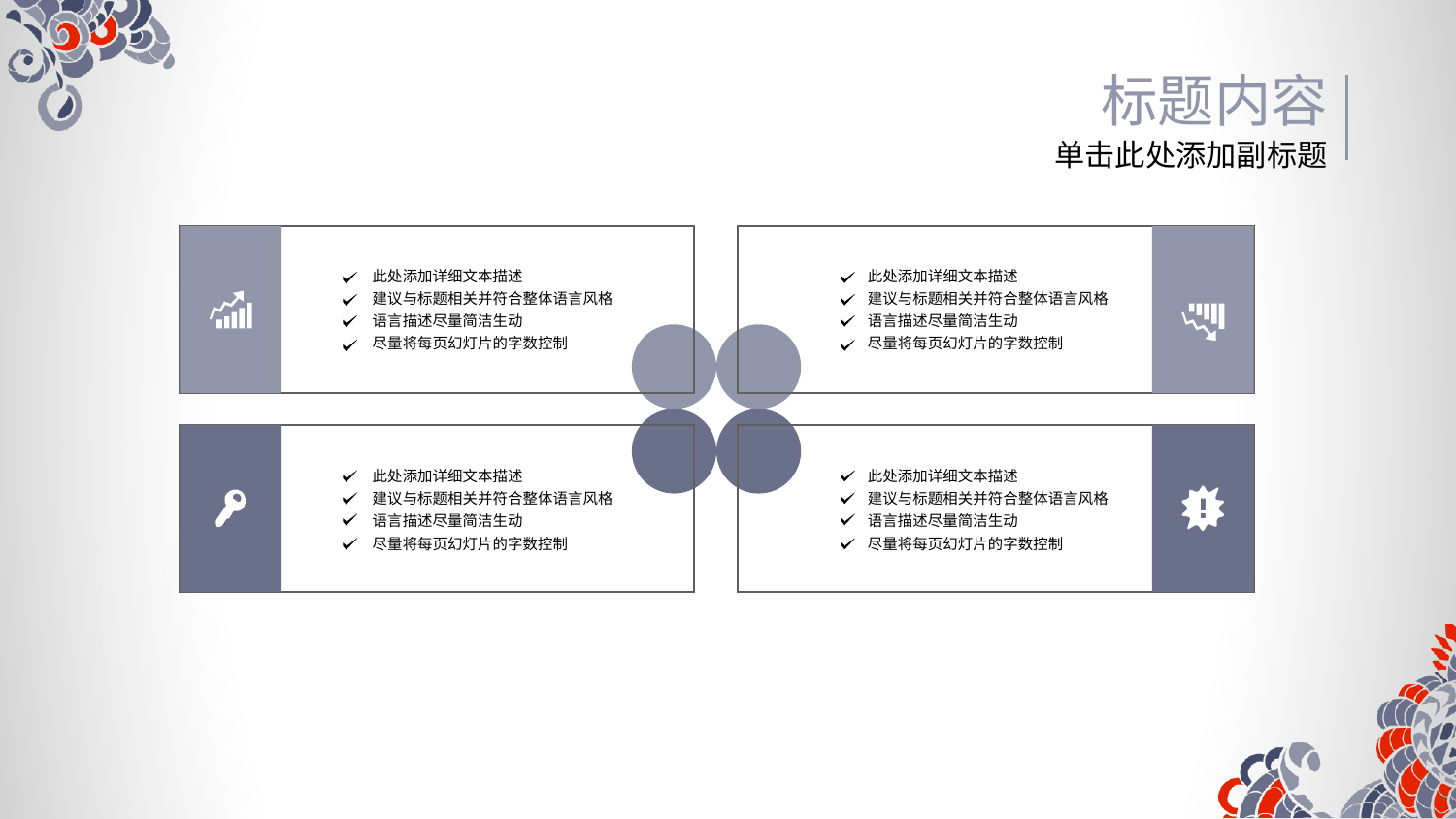

标题内容
单击此处添加副标题

此处添加详细文本描述
建议与标题相关并符合整体语言风格
语言描述尽量简洁生动
尽量将每页幻灯片的字数控制
此处添加详细文本描述
建议与标题相关并符合整体语言风格
语言描述尽量简洁生动
尽量将每页幻灯片的字数控制

T

O

此处添加详细文本描述
建议与标题相关并符合整体语言风格
语言描述尽量简洁生动
尽量将每页幻灯片的字数控制
此处添加详细文本描述
建议与标题相关并符合整体语言风格
语言描述尽量简洁生动
尽量将每页幻灯片的字数控制